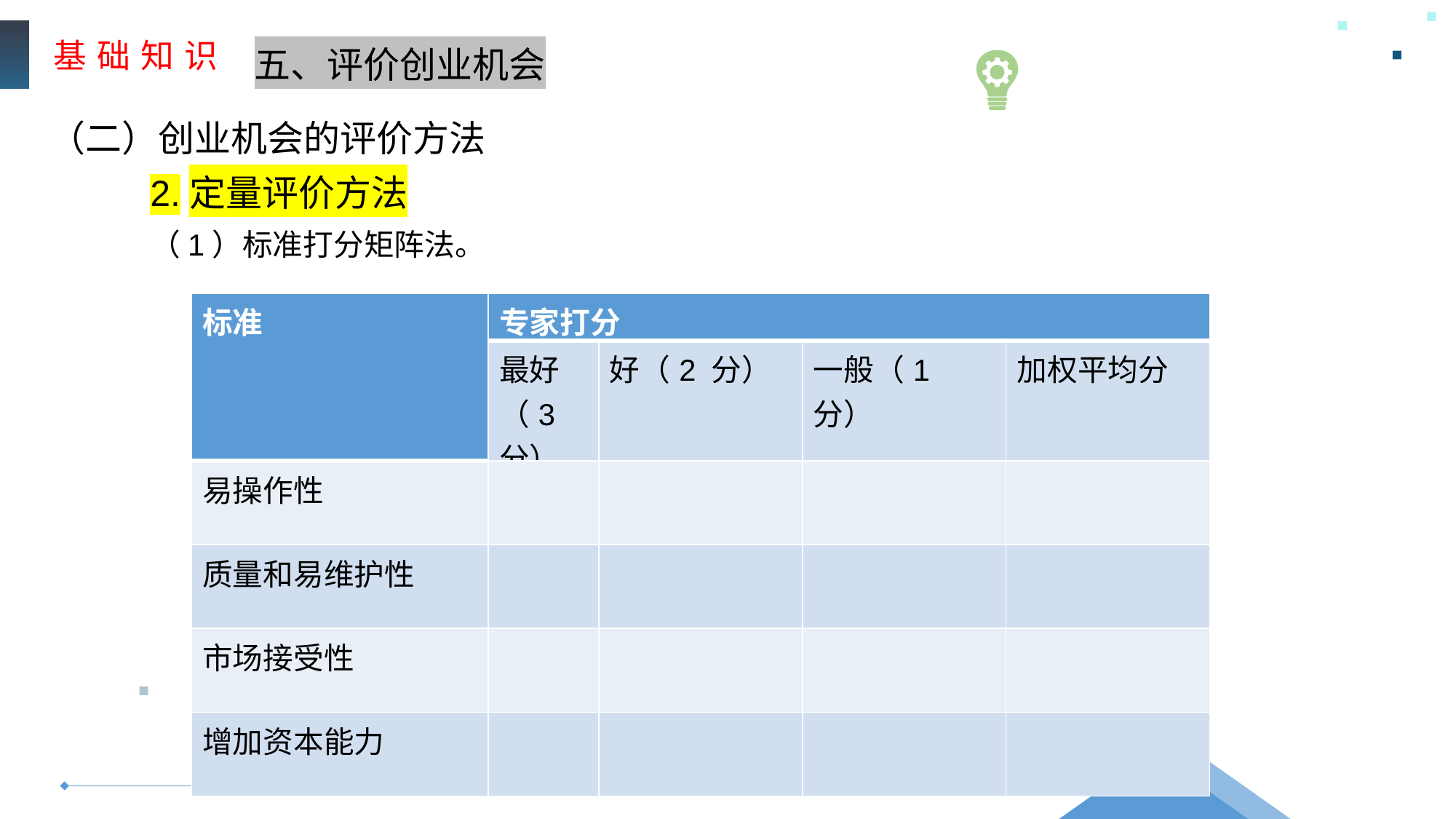

基 础 知 识

五、评价创业机会

（二）创业机会的评价方法
2.定量评价方法
（1）标准打分矩阵法。
| 标准 | 专家打分 |  |  |  |
| --- | --- | --- | --- | --- |
|  | 最好（3 分） | 好（2 分） | 一般（1 分） | 加权平均分 |
| 易操作性 |  |  |  |  |
| 质量和易维护性 |  |  |  |  |
| 市场接受性 |  |  |  |  |
| 增加资本能力 |  |  |  |  |